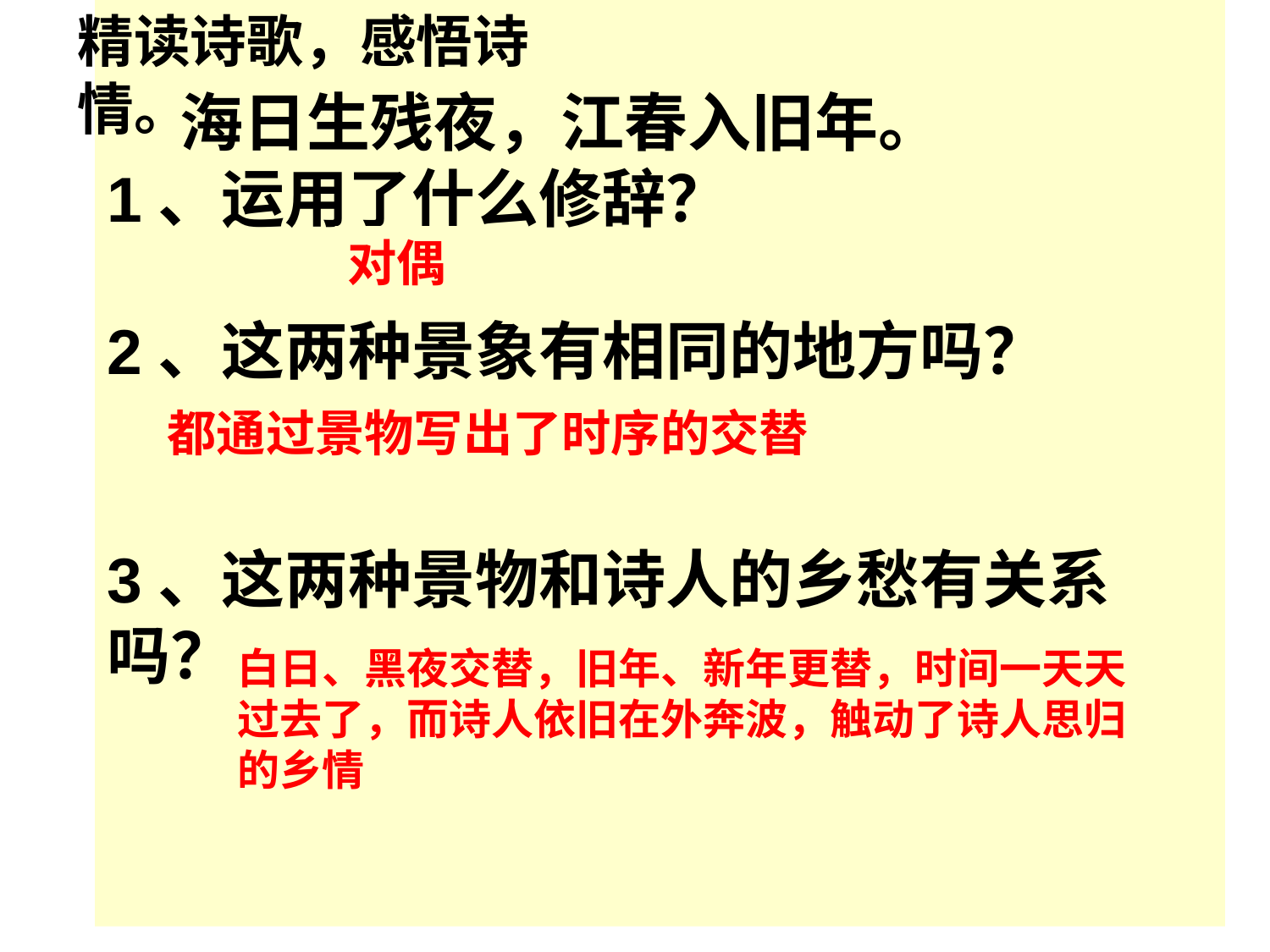

精读诗歌，感悟诗情。

    海日生残夜，江春入旧年。
1、运用了什么修辞？

2、这两种景象有相同的地方吗？

3、这两种景物和诗人的乡愁有关系吗？

对偶
都通过景物写出了时序的交替
白日、黑夜交替，旧年、新年更替，时间一天天过去了，而诗人依旧在外奔波，触动了诗人思归的乡情